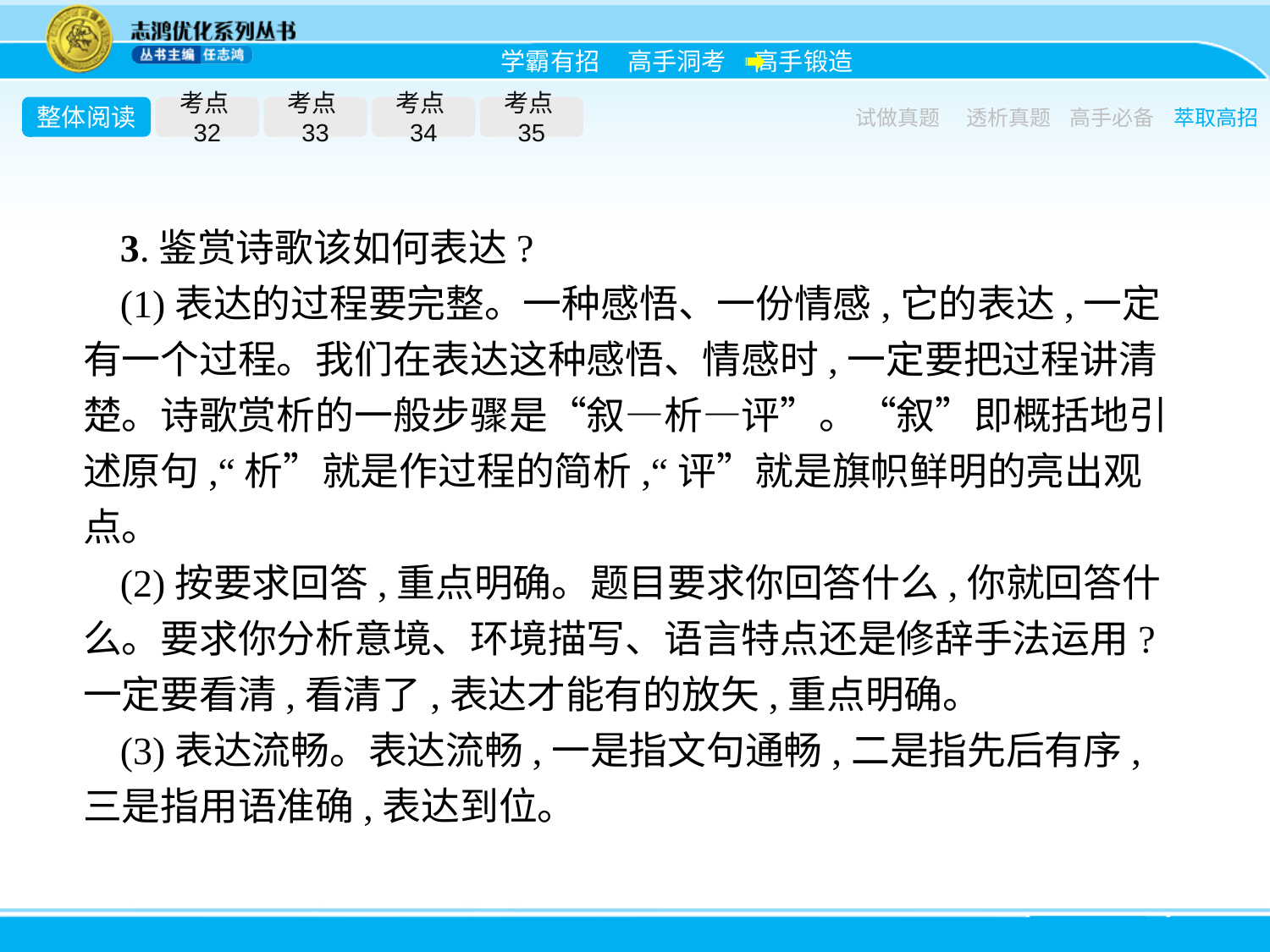

整体阅读
考点32
考点33
考点34
考点35
试做真题
透析真题
高手必备
萃取高招
3.鉴赏诗歌该如何表达?
(1)表达的过程要完整。一种感悟、一份情感,它的表达,一定有一个过程。我们在表达这种感悟、情感时,一定要把过程讲清楚。诗歌赏析的一般步骤是“叙—析—评”。“叙”即概括地引述原句,“析”就是作过程的简析,“评”就是旗帜鲜明的亮出观点。
(2)按要求回答,重点明确。题目要求你回答什么,你就回答什么。要求你分析意境、环境描写、语言特点还是修辞手法运用?一定要看清,看清了,表达才能有的放矢,重点明确。
(3)表达流畅。表达流畅,一是指文句通畅,二是指先后有序,三是指用语准确,表达到位。